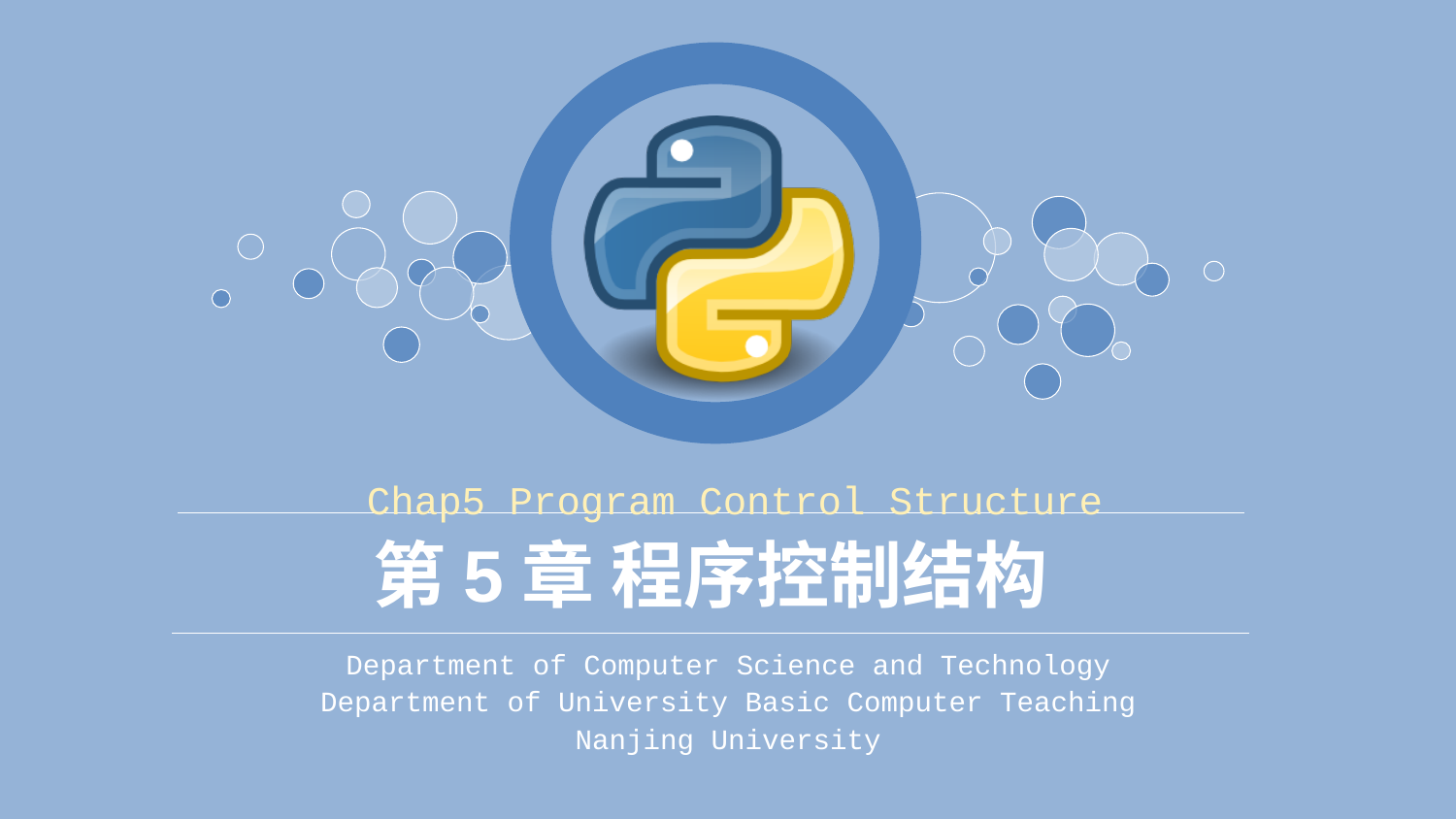

Chap5 Program Control Structure
# 第5章 程序控制结构
Department of Computer Science and Technology
Department of University Basic Computer Teaching
Nanjing University